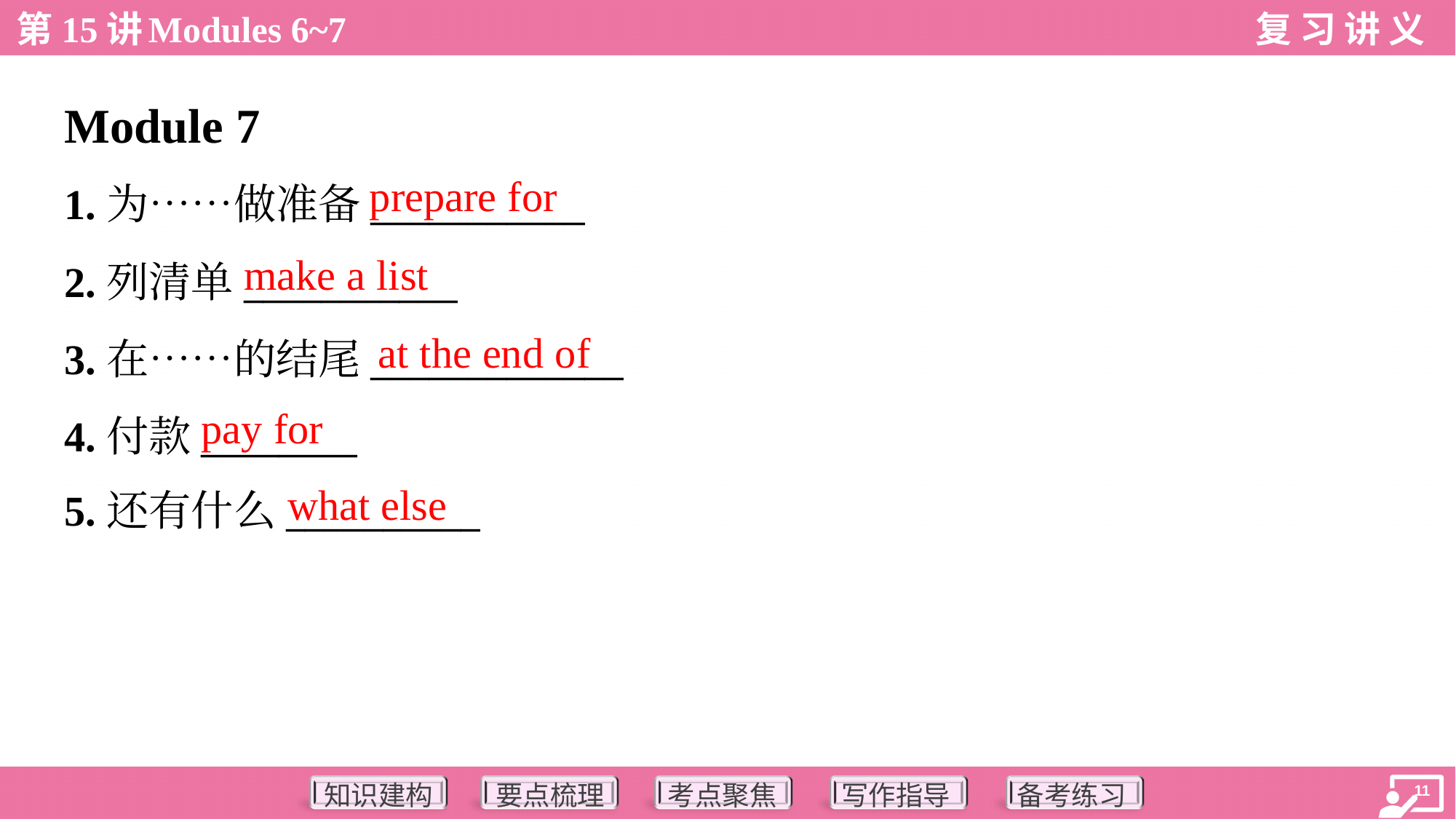

Module 7
prepare for
1.为……做准备___________
2.列清单___________
3.在……的结尾_____________
4.付款________
5.还有什么__________
make a list
at the end of
pay for
what else